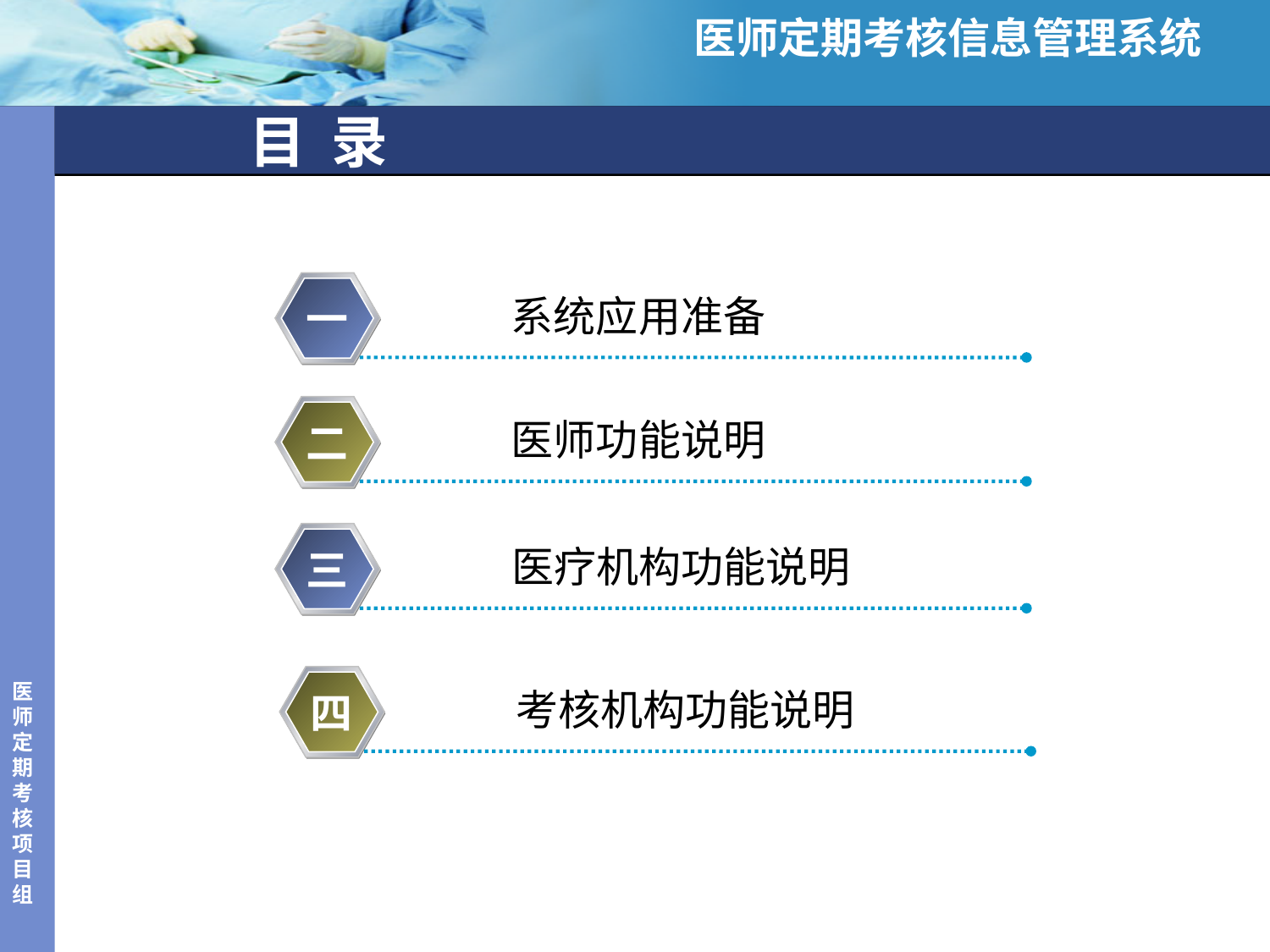

医师定期考核信息管理系统
# 目  录

系统应用准备
一

医师功能说明
二

医疗机构功能说明
三

考核机构功能说明
四

2